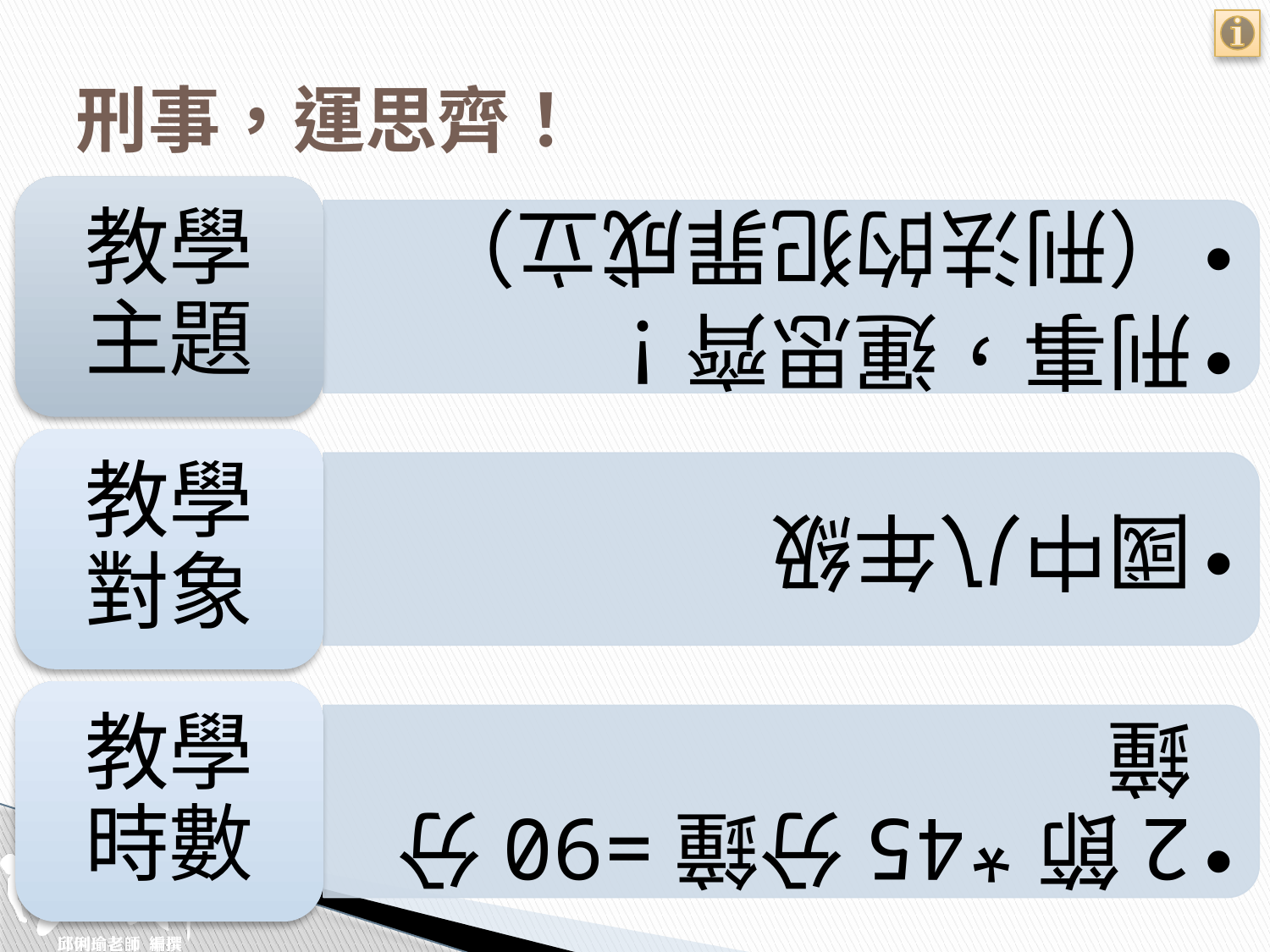

# 刑事，運思齊！
刑事，運思齊！
（刑法的犯罪成立）
教學主題
國中八年級
教學對象
2節*45分鐘=90分鐘
教學時數